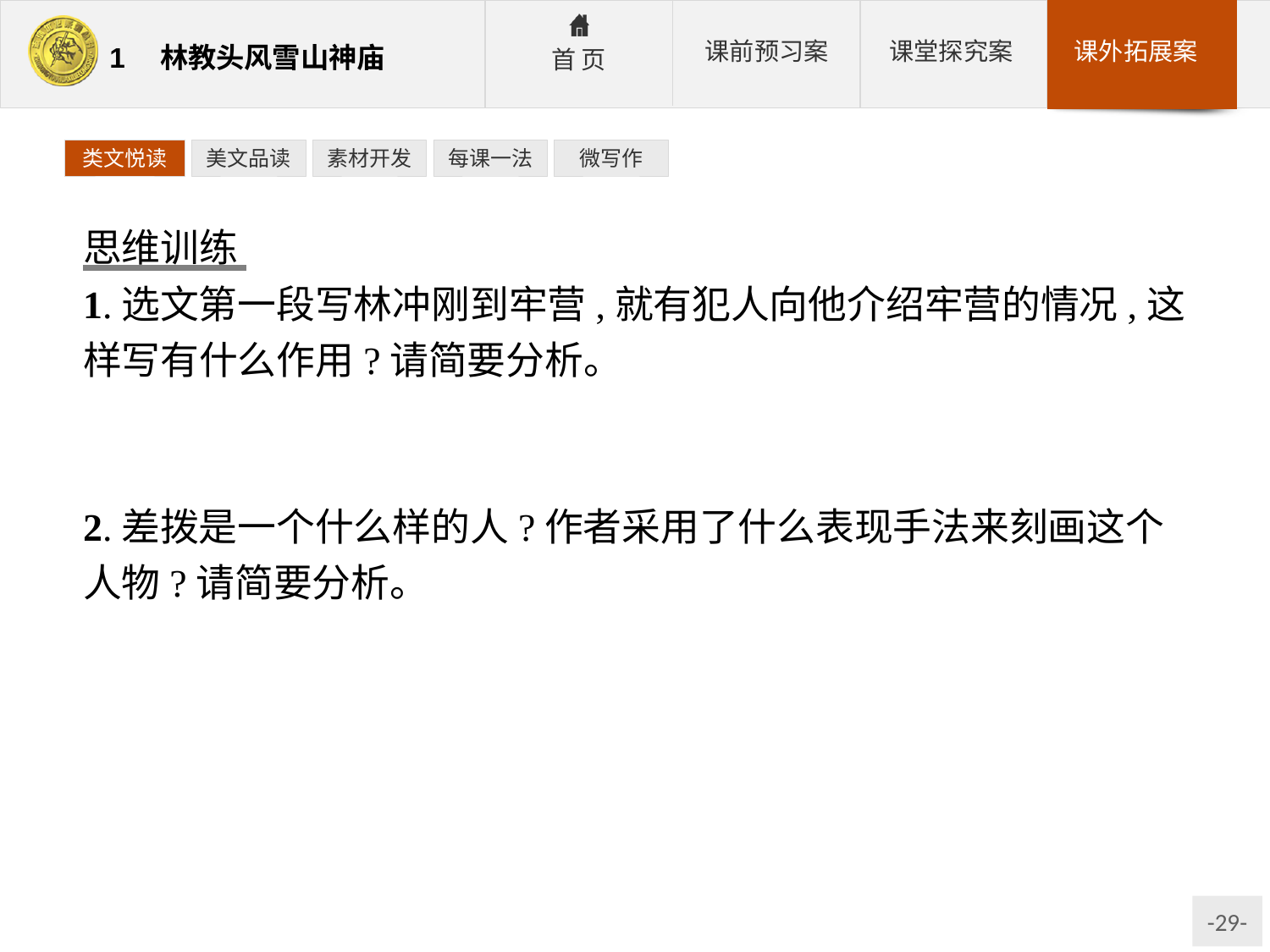

类文悦读
美文品读
素材开发
每课一法
微写作
思维训练
1.选文第一段写林冲刚到牢营,就有犯人向他介绍牢营的情况,这样写有什么作用?请简要分析。
参考答案:①概括介绍牢营的情况,交代人物活动的环境;②为后面的情节发展做铺垫,制造悬念,使故事情节波澜起伏。
2.差拨是一个什么样的人?作者采用了什么表现手法来刻画这个人物?请简要分析。
参考答案:差拨是个利用职权诈取钱财的势利小人。
①对比法。②主要表现在对林冲先骂后夸的语言描写上,如先是骂林冲为“贼配军”“贼骨头”,后来夸林冲为“好男子”“久后必然发迹”。